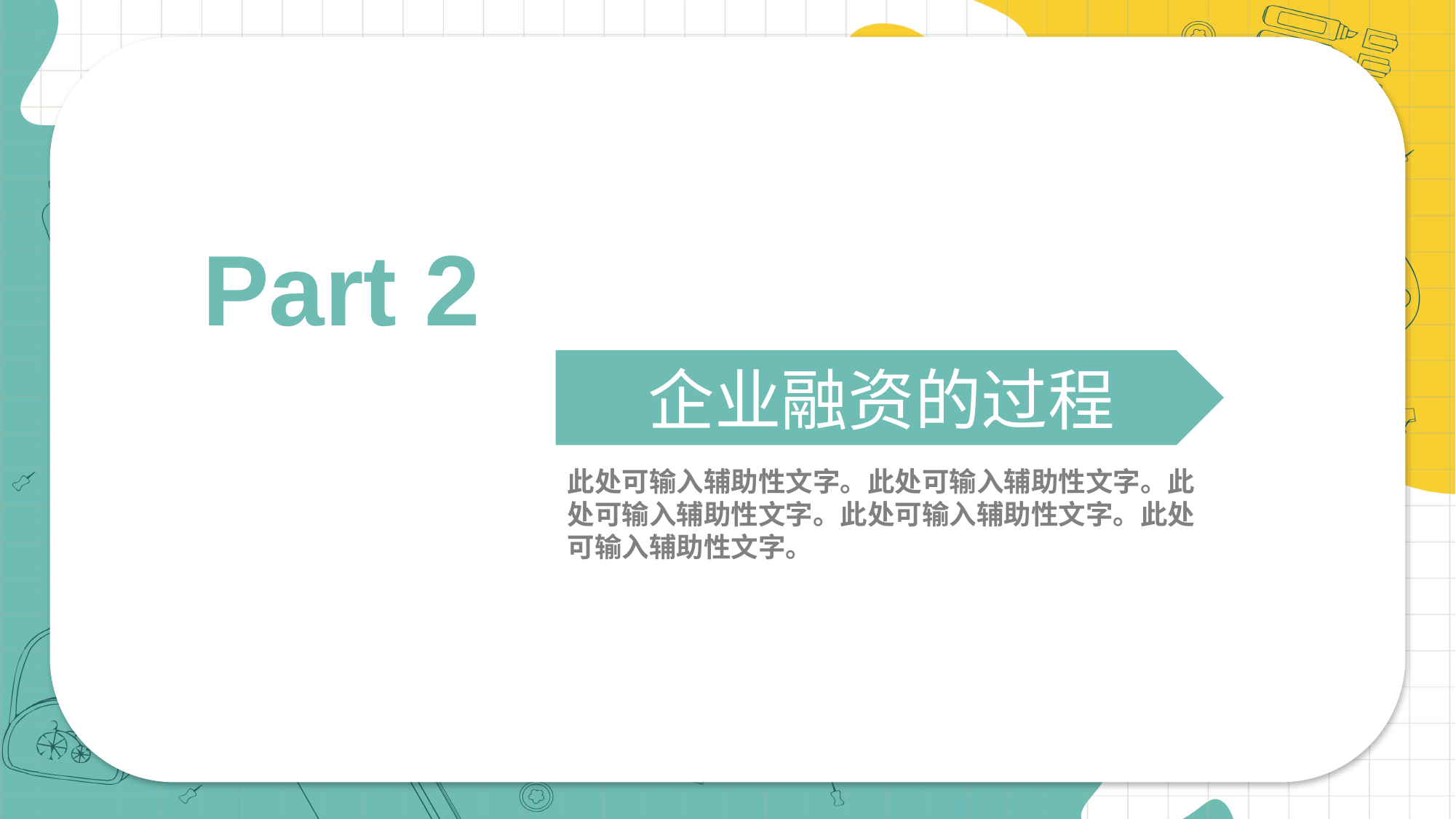

Part 2

企业融资的过程
此处可输入辅助性文字。此处可输入辅助性文字。此处可输入辅助性文字。此处可输入辅助性文字。此处可输入辅助性文字。